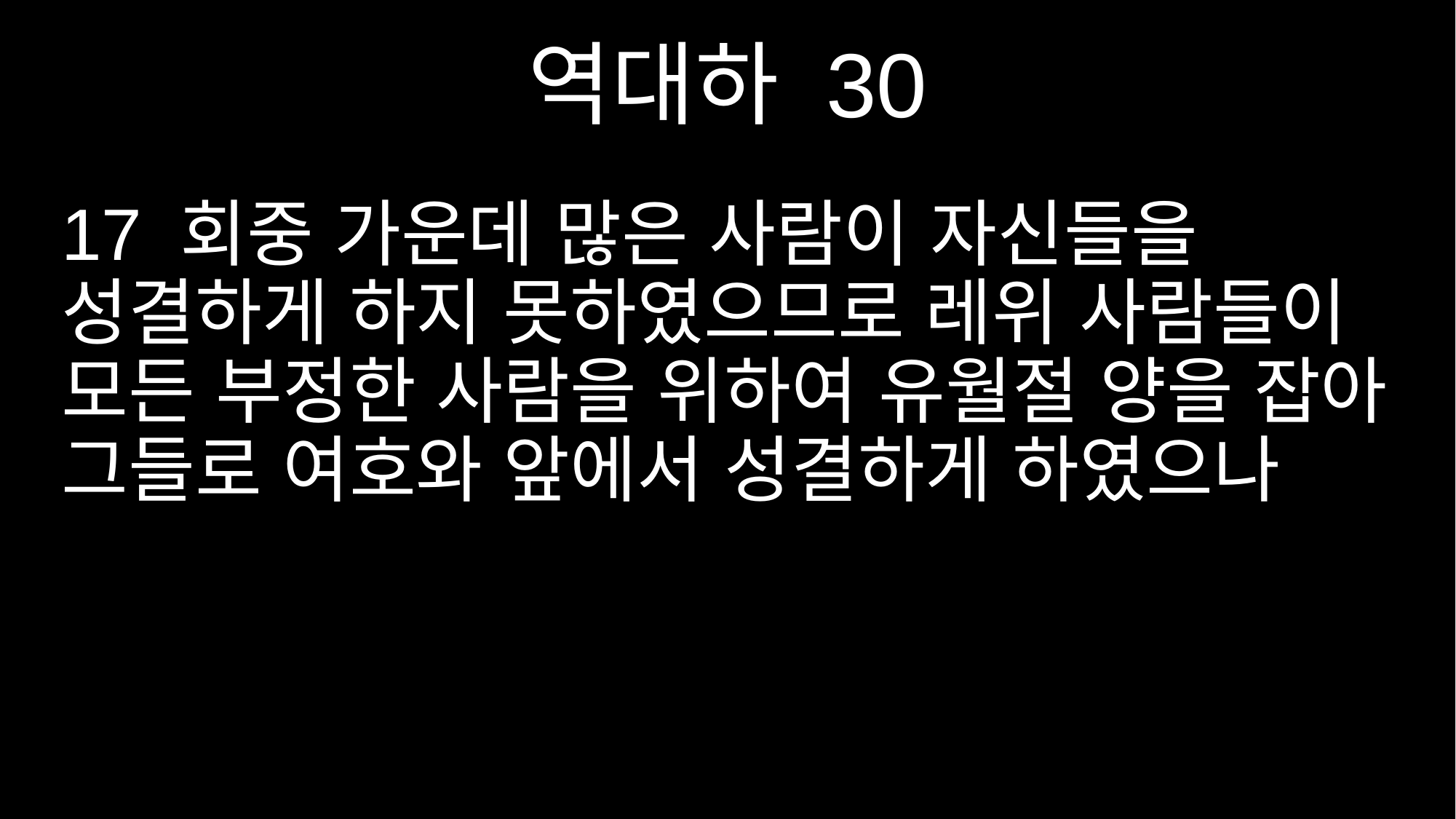

역대하 30
17 회중 가운데 많은 사람이 자신들을 성결하게 하지 못하였으므로 레위 사람들이 모든 부정한 사람을 위하여 유월절 양을 잡아 그들로 여호와 앞에서 성결하게 하였으나